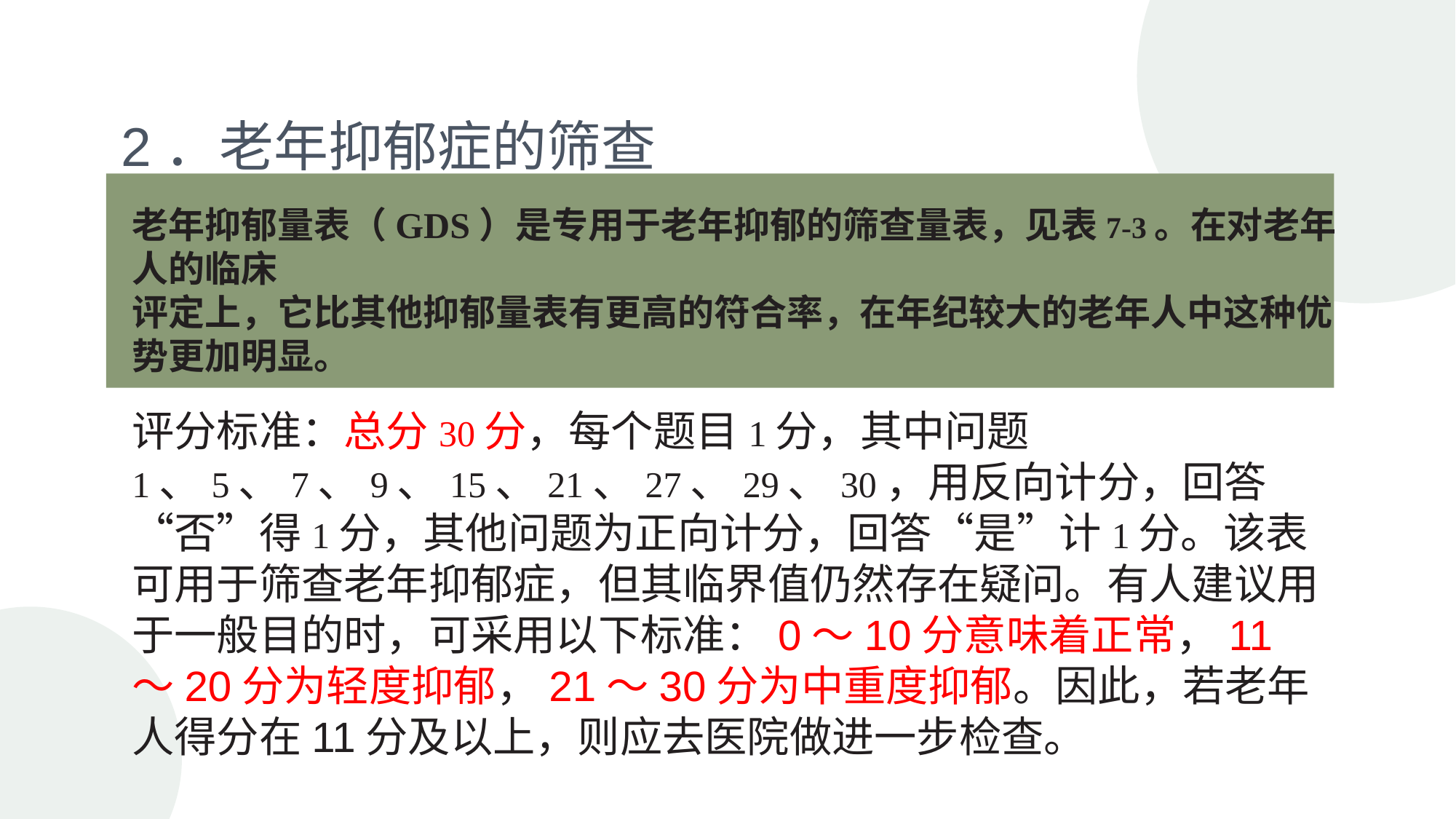

2．老年抑郁症的筛查

老年抑郁量表（GDS）是专用于老年抑郁的筛查量表，见表7-3。在对老年人的临床
评定上，它比其他抑郁量表有更高的符合率，在年纪较大的老年人中这种优势更加明显。
评分标准：总分30分，每个题目1分，其中问题1、5、7、9、15、21、27、29、30，用反向计分，回答“否”得1分，其他问题为正向计分，回答“是”计1分。该表可用于筛查老年抑郁症，但其临界值仍然存在疑问。有人建议用于一般目的时，可采用以下标准：0～10分意味着正常，11～20分为轻度抑郁，21～30分为中重度抑郁。因此，若老年人得分在11分及以上，则应去医院做进一步检查。